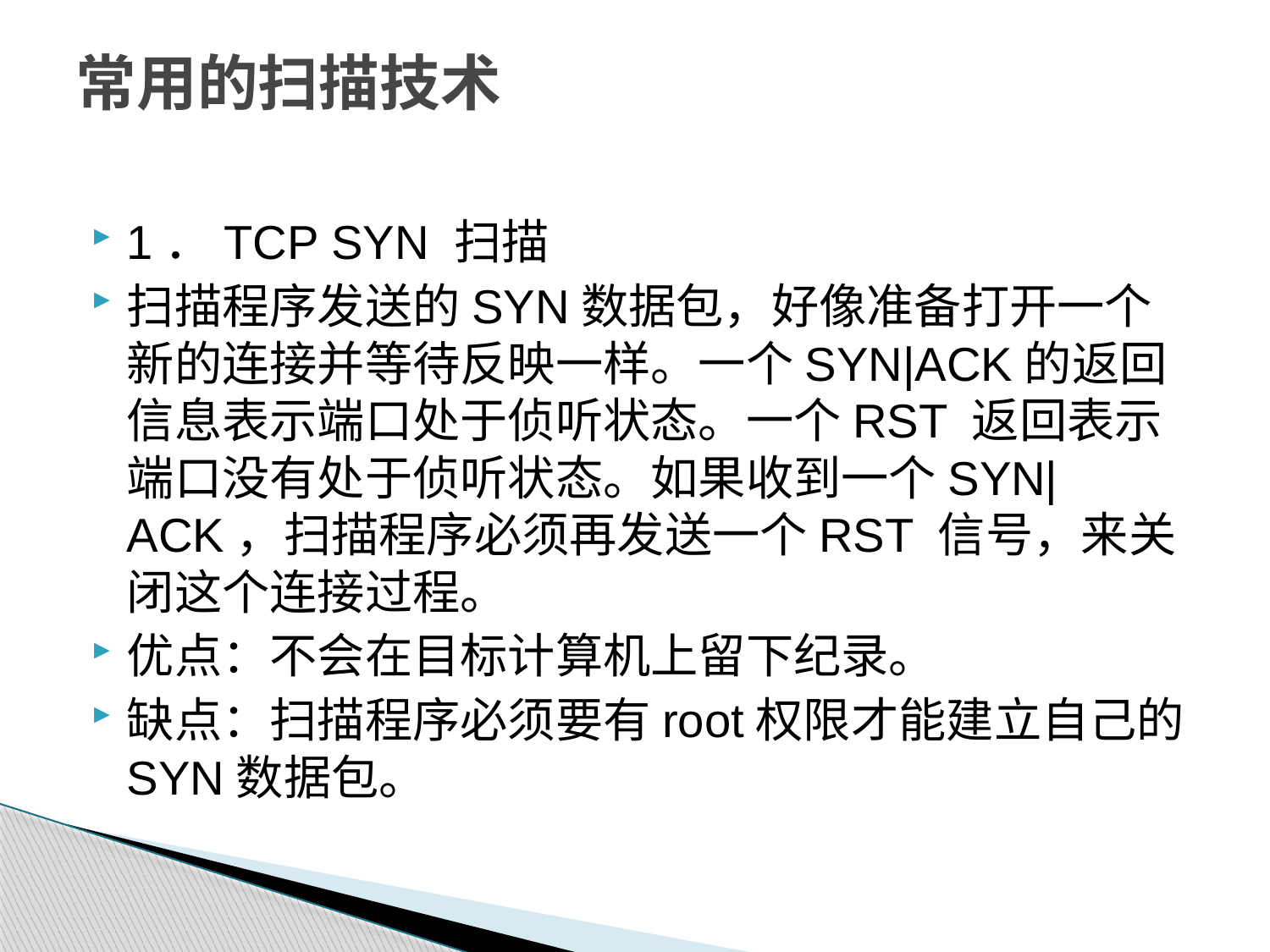

# 常用的扫描技术
1．TCP SYN 扫描
扫描程序发送的SYN数据包，好像准备打开一个新的连接并等待反映一样。一个SYN|ACK的返回信息表示端口处于侦听状态。一个RST 返回表示端口没有处于侦听状态。如果收到一个SYN|ACK，扫描程序必须再发送一个RST 信号，来关闭这个连接过程。
优点：不会在目标计算机上留下纪录。
缺点：扫描程序必须要有root权限才能建立自己的SYN数据包。